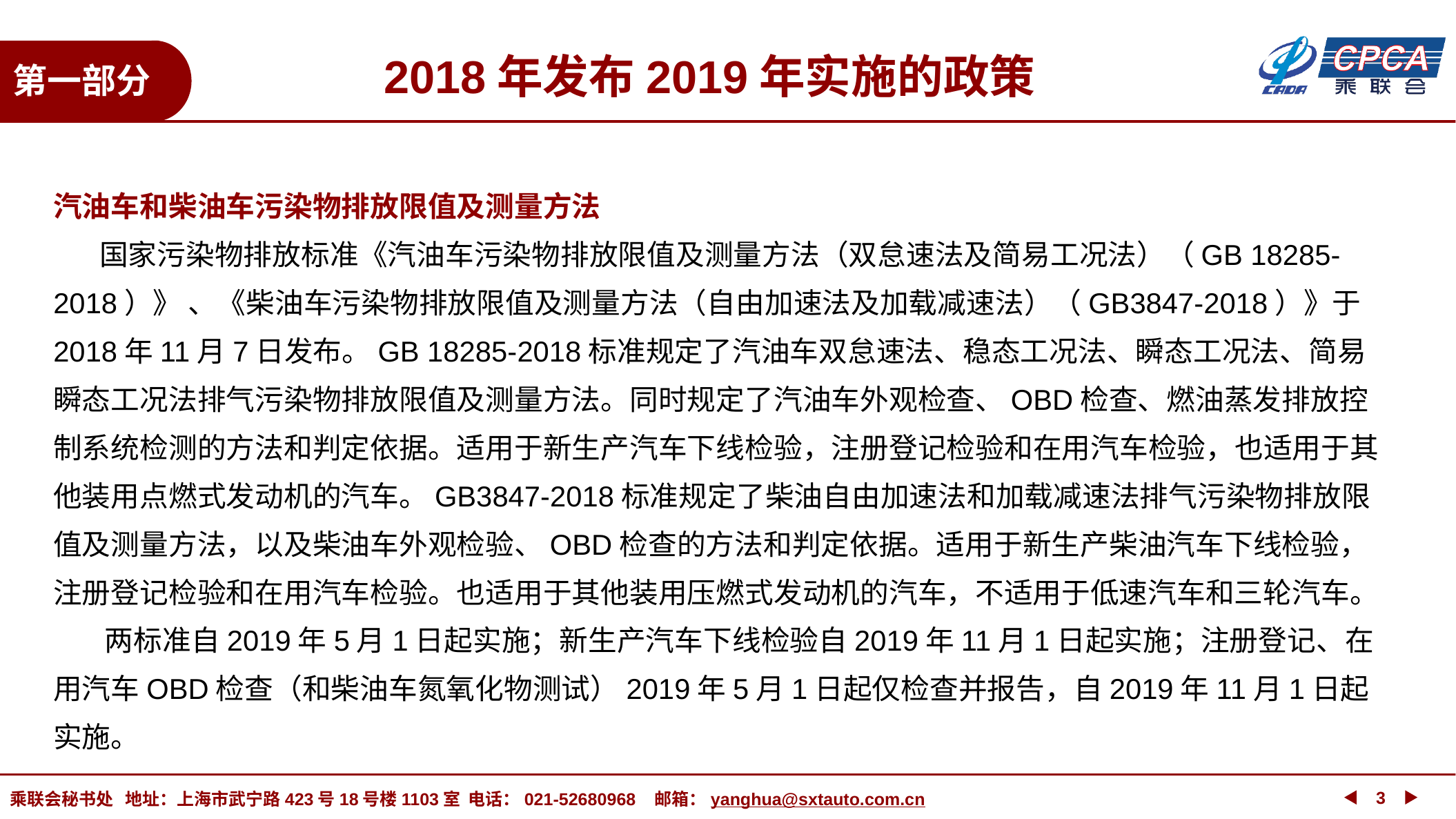

2018年发布2019年实施的政策
第一部分
汽油车和柴油车污染物排放限值及测量方法
      国家污染物排放标准《汽油车污染物排放限值及测量方法（双怠速法及简易工况法）（GB 18285-2018）》 、《柴油车污染物排放限值及测量方法（自由加速法及加载减速法）（GB3847-2018）》于2018年11月7日发布。GB 18285-2018标准规定了汽油车双怠速法、稳态工况法、瞬态工况法、简易瞬态工况法排气污染物排放限值及测量方法。同时规定了汽油车外观检查、OBD检查、燃油蒸发排放控制系统检测的方法和判定依据。适用于新生产汽车下线检验，注册登记检验和在用汽车检验，也适用于其他装用点燃式发动机的汽车。GB3847-2018标准规定了柴油自由加速法和加载减速法排气污染物排放限值及测量方法，以及柴油车外观检验、OBD检查的方法和判定依据。适用于新生产柴油汽车下线检验，注册登记检验和在用汽车检验。也适用于其他装用压燃式发动机的汽车，不适用于低速汽车和三轮汽车。
       两标准自2019年5月1日起实施；新生产汽车下线检验自2019年11月1日起实施；注册登记、在用汽车OBD检查（和柴油车氮氧化物测试）2019年5月1日起仅检查并报告，自2019年11月1日起实施。